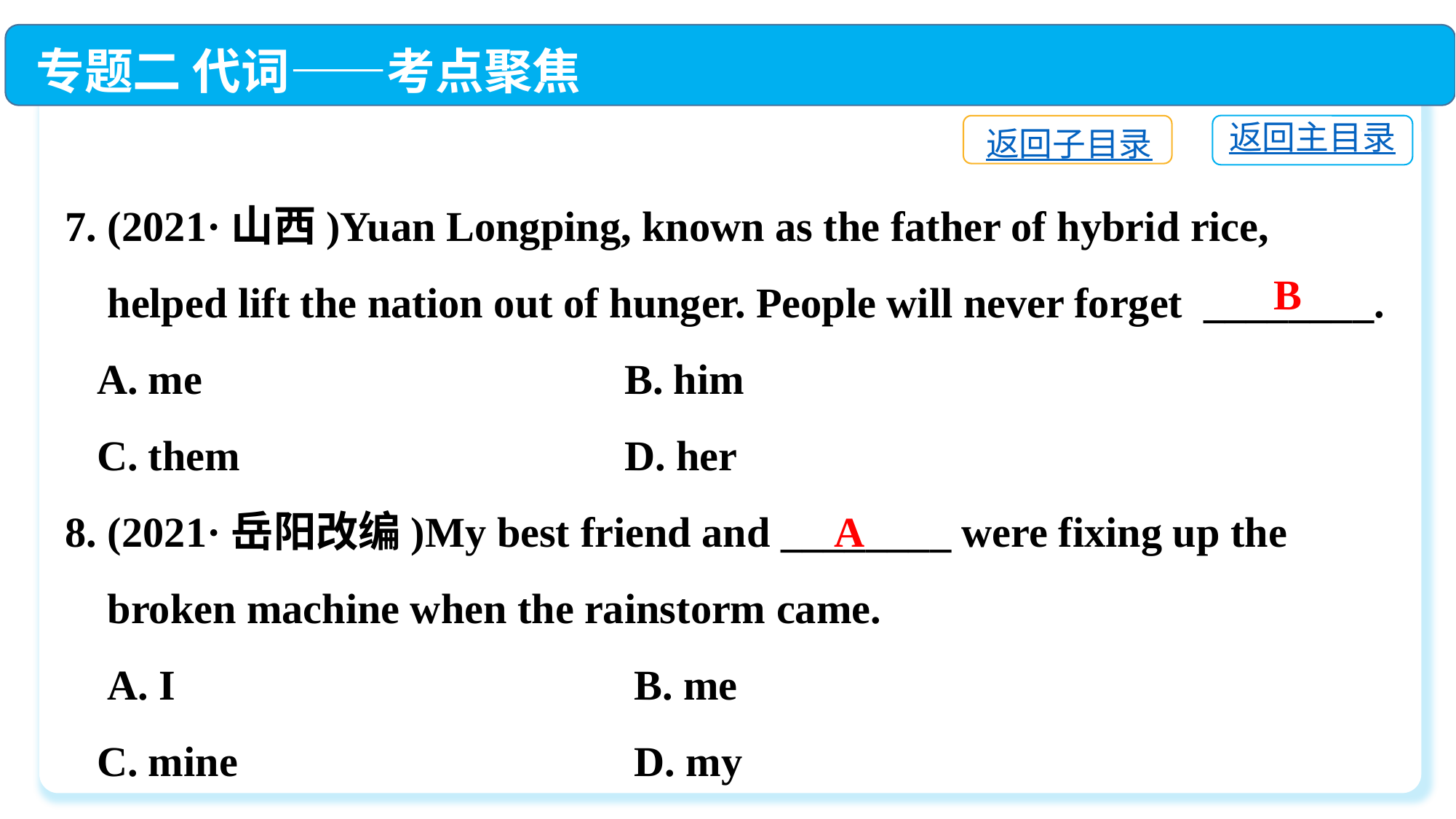

专题二 代词——考点聚焦

返回主目录

返回子目录
7. (2021·山西)Yuan Longping, known as the father of hybrid rice,
    helped lift the nation out of hunger. People will never forget  ________.
   A. me　　　	                       B. him
   C. them　　	                       D. her
8. (2021·岳阳改编)My best friend and ________ were fixing up the
    broken machine when the rainstorm came.
    A. I　　　　	                        B. me
   C. mine　　	                        D. my
B
A